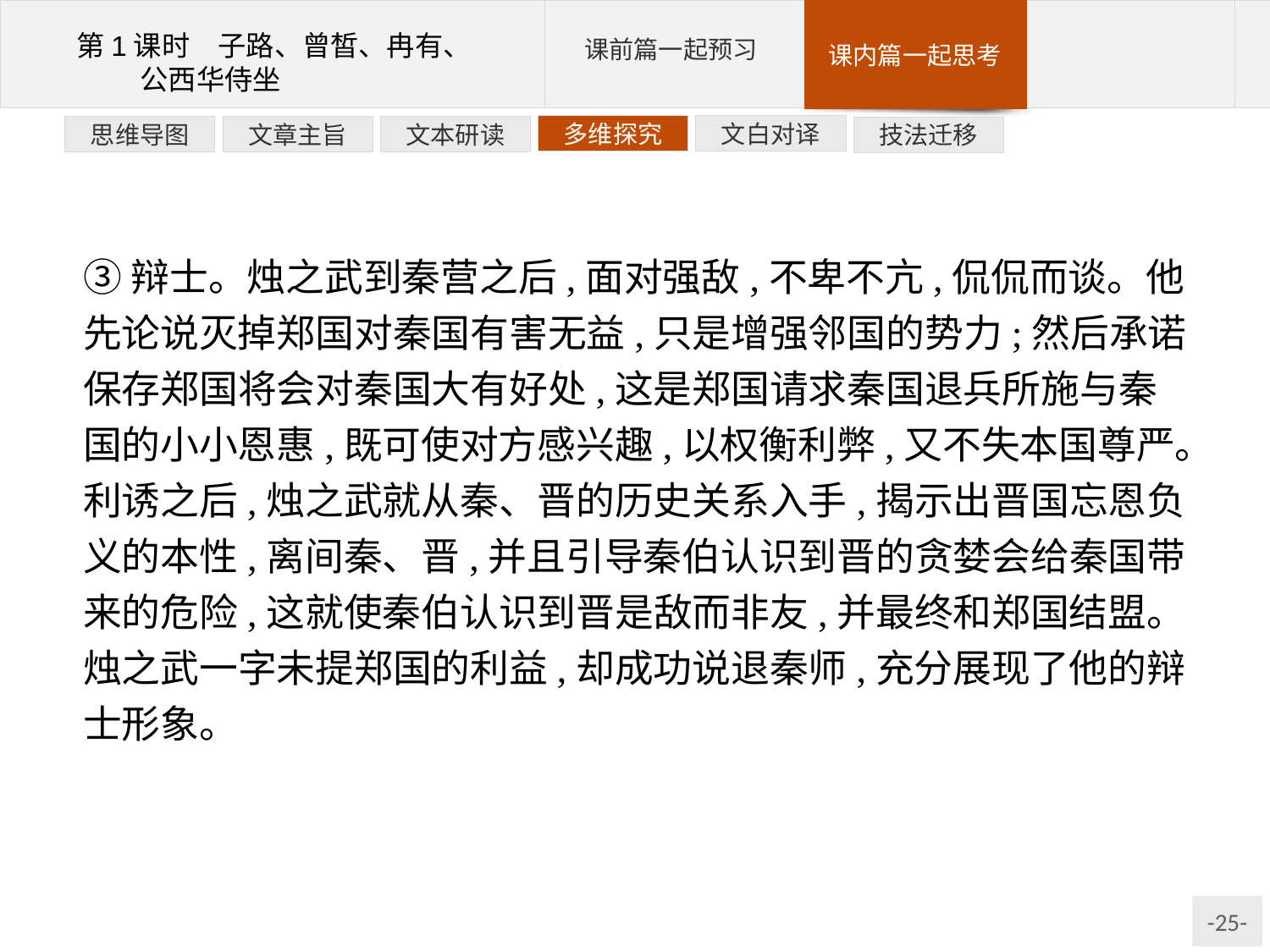

文白对译
多维探究
文本研读
文章主旨
思维导图
技法迁移
③辩士。烛之武到秦营之后,面对强敌,不卑不亢,侃侃而谈。他先论说灭掉郑国对秦国有害无益,只是增强邻国的势力;然后承诺保存郑国将会对秦国大有好处,这是郑国请求秦国退兵所施与秦国的小小恩惠,既可使对方感兴趣,以权衡利弊,又不失本国尊严。利诱之后,烛之武就从秦、晋的历史关系入手,揭示出晋国忘恩负义的本性,离间秦、晋,并且引导秦伯认识到晋的贪婪会给秦国带来的危险,这就使秦伯认识到晋是敌而非友,并最终和郑国结盟。烛之武一字未提郑国的利益,却成功说退秦师,充分展现了他的辩士形象。